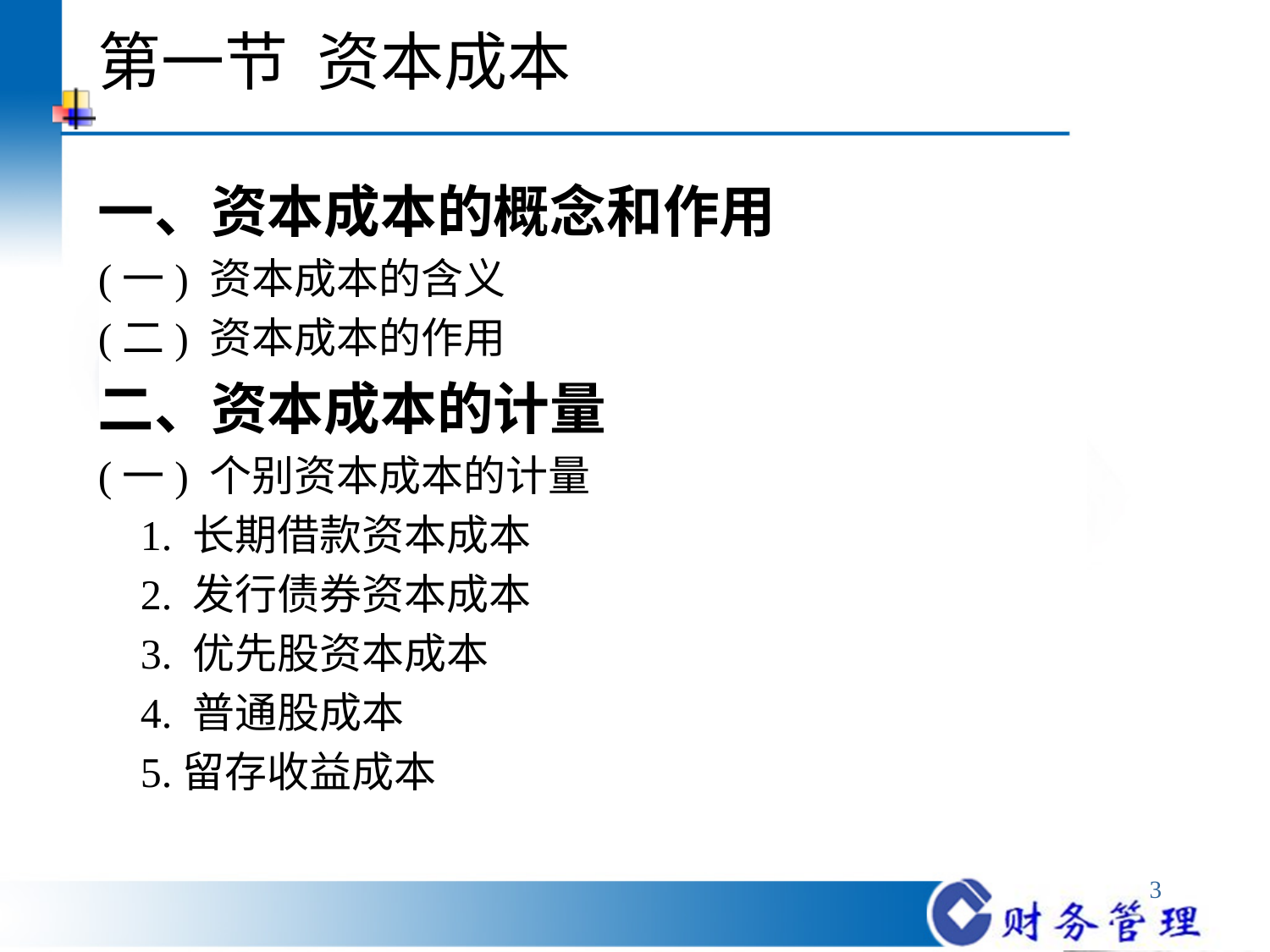

# 第一节  资本成本
一、资本成本的概念和作用
(一) 资本成本的含义
(二) 资本成本的作用
二、资本成本的计量
(一) 个别资本成本的计量
    1. 长期借款资本成本
    2. 发行债券资本成本
    3. 优先股资本成本
    4. 普通股成本
    5.留存收益成本
3